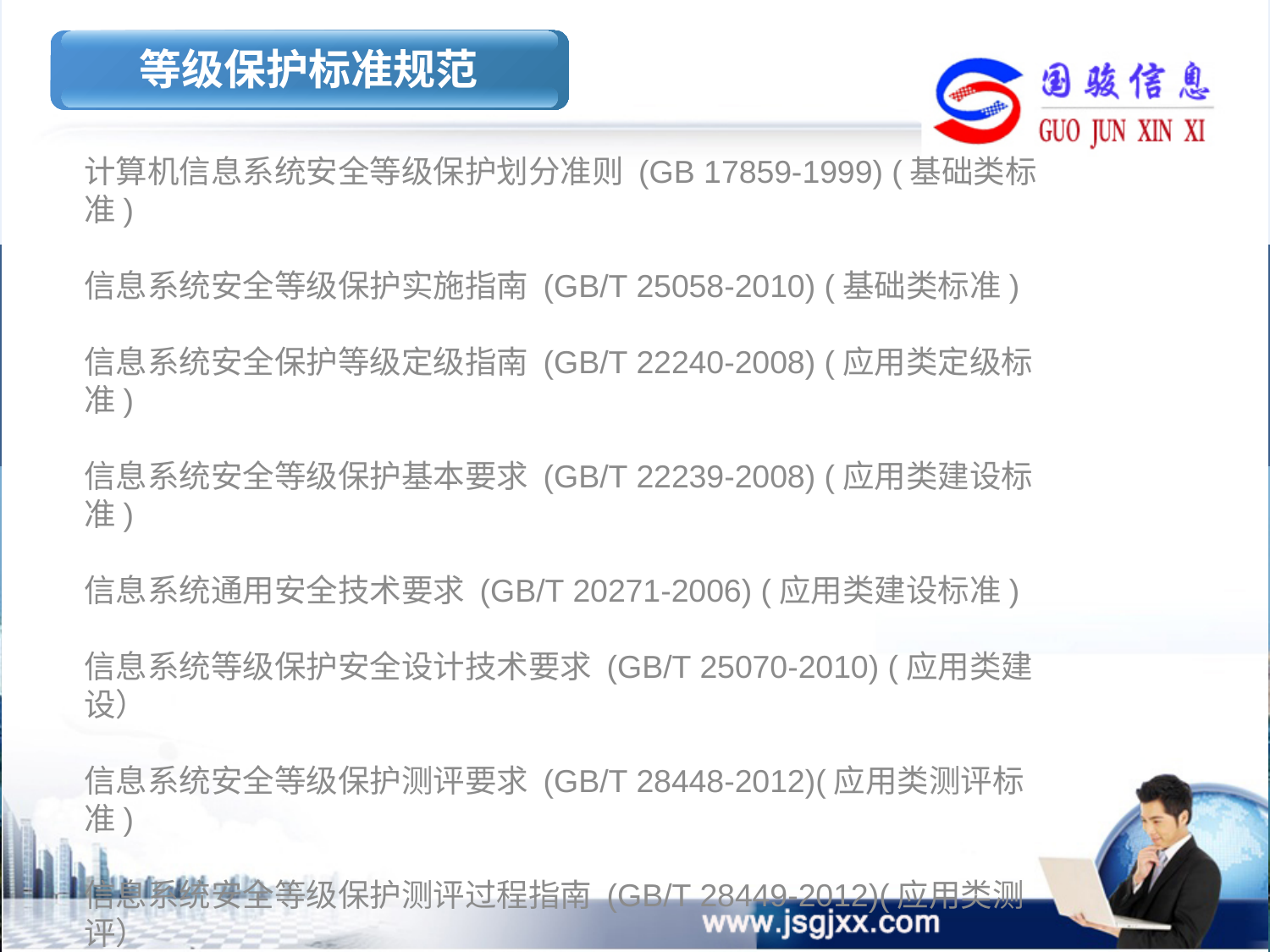

等级保护标准规范
计算机信息系统安全等级保护划分准则 (GB 17859-1999) (基础类标准)

信息系统安全等级保护实施指南 (GB/T 25058-2010) (基础类标准)

信息系统安全保护等级定级指南 (GB/T 22240-2008) (应用类定级标准)

信息系统安全等级保护基本要求 (GB/T 22239-2008) (应用类建设标准)

信息系统通用安全技术要求 (GB/T 20271-2006) (应用类建设标准)

信息系统等级保护安全设计技术要求 (GB/T 25070-2010) (应用类建设）

信息系统安全等级保护测评要求 (GB/T 28448-2012)(应用类测评标准)

信息系统安全等级保护测评过程指南 (GB/T 28449-2012)(应用类测评）

信息系统安全管理要求 (GB/T 20269-2006) (应用类管理标准)

信息系统安全工程管理要求 (GB/T 20282-2006) (应用类管理标准)